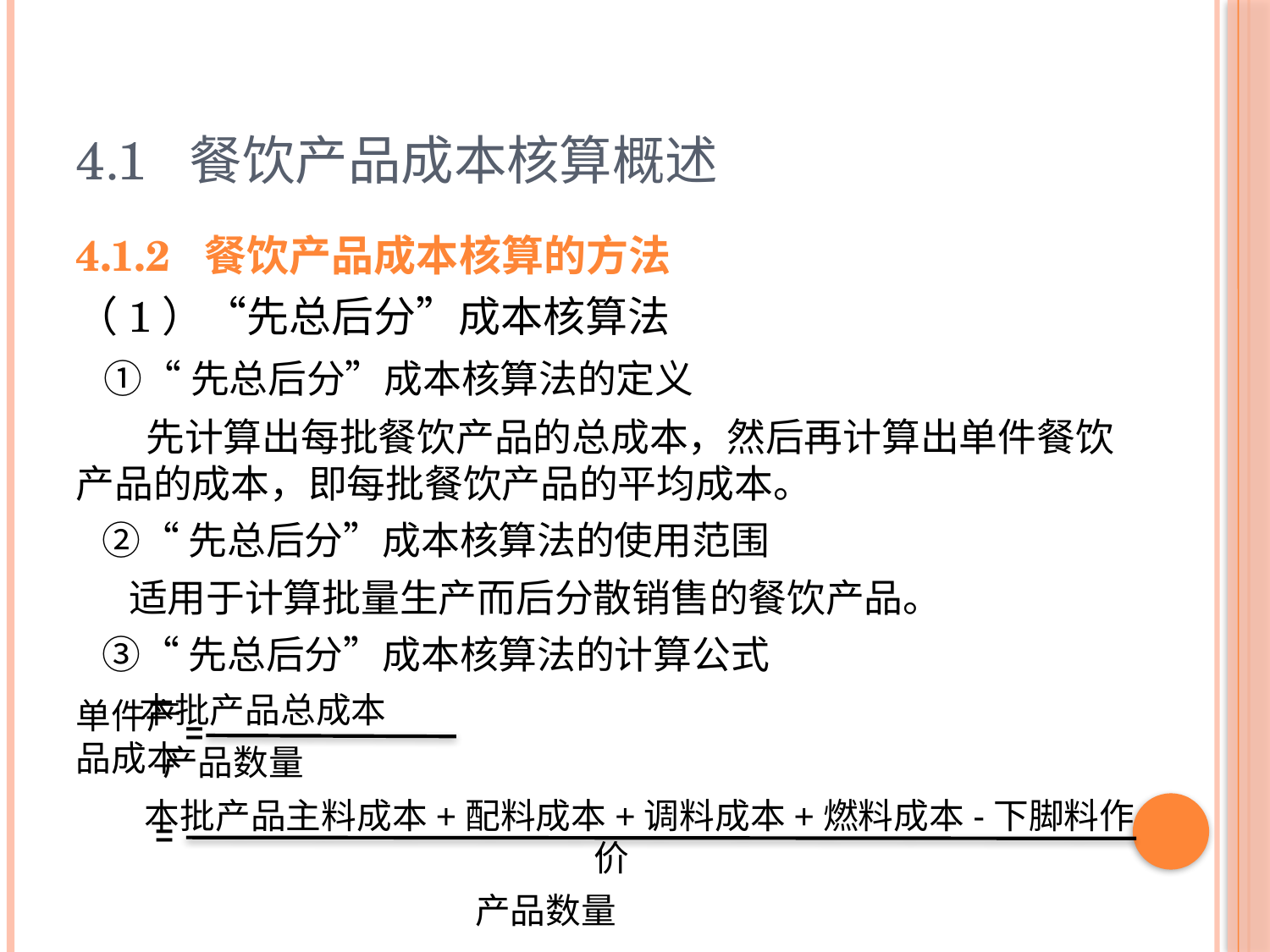

# 4.1  餐饮产品成本核算概述
4.1.2  餐饮产品成本核算的方法
（1）“先总后分”成本核算法
   ①“先总后分”成本核算法的定义
       先计算出每批餐饮产品的总成本，然后再计算出单件餐饮产品的成本，即每批餐饮产品的平均成本。
   ②“先总后分”成本核算法的使用范围
     适用于计算批量生产而后分散销售的餐饮产品。
   ③“先总后分”成本核算法的计算公式
       本批产品总成本
          产品数量
      本批产品主料成本+配料成本+调料成本+燃料成本-下脚料作价
  产品数量
单件产品成本
=
=